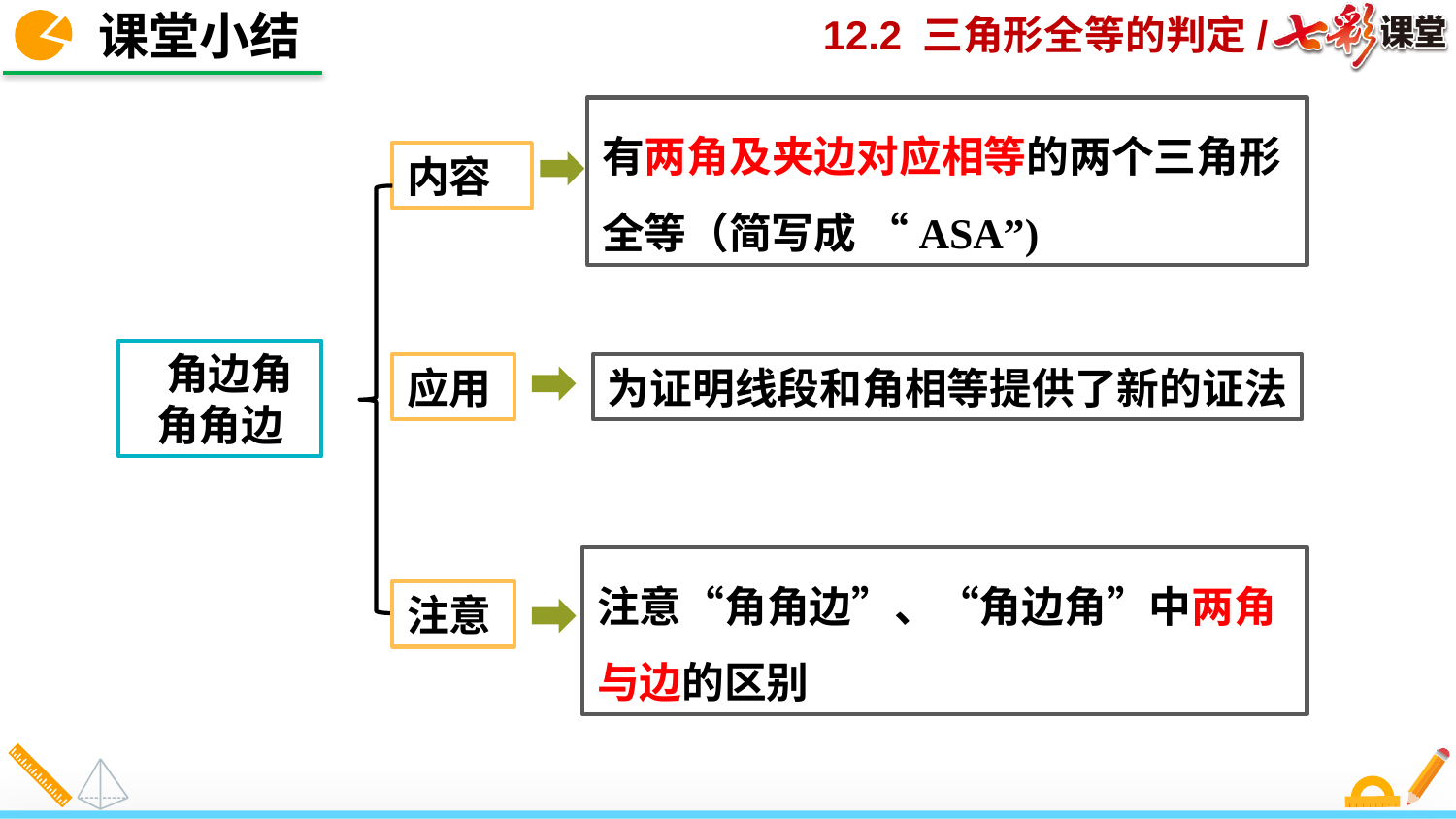

课堂小结

有两角及夹边对应相等的两个三角形全等（简写成 “ASA”)
内容

 角边角
角角边
为证明线段和角相等提供了新的证法
应用

注意“角角边”、“角边角”中两角与边的区别
注意